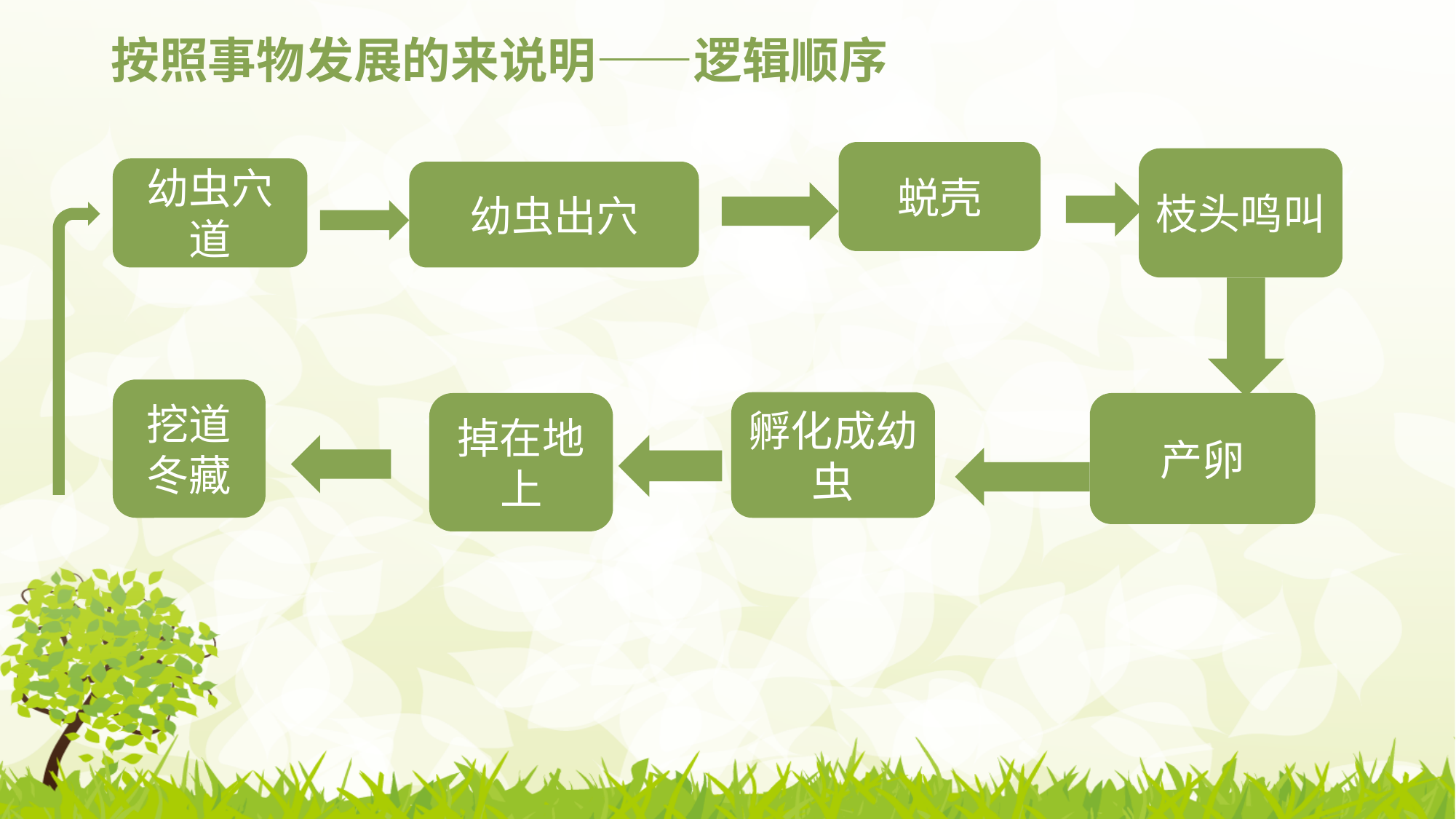

# 按照事物发展的来说明——逻辑顺序

蜕壳
枝头鸣叫
幼虫穴道
幼虫出穴

挖道冬藏
孵化成幼虫
掉在地上
产卵